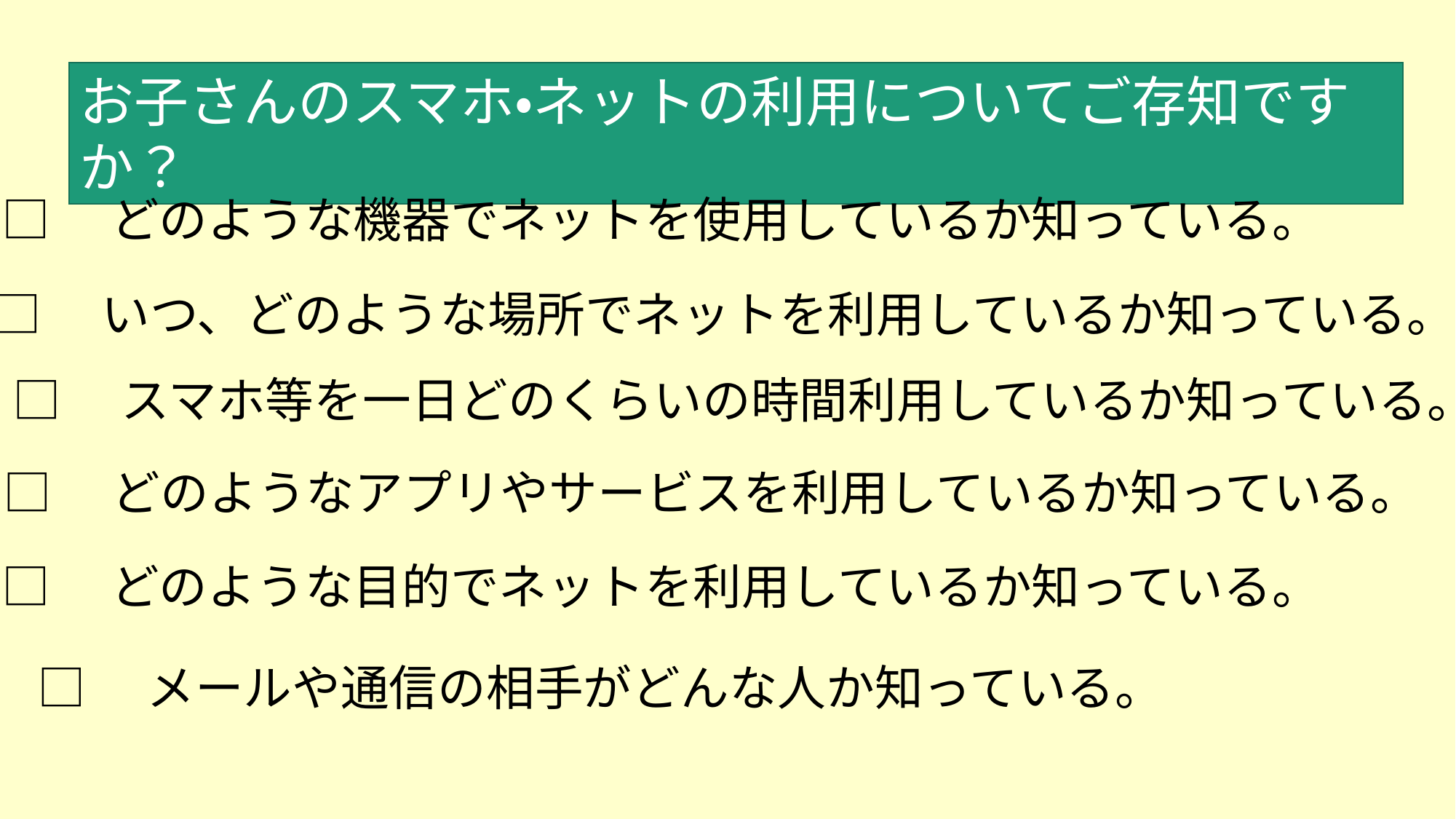

お子さんのスマホ・ネットの利用についてご存知ですか？
□　どのような機器でネットを使用しているか知っている。
□　いつ、どのような場所でネットを利用しているか知っている。
□　スマホ等を一日どのくらいの時間利用しているか知っている。
□　どのようなアプリやサービスを利用しているか知っている。
□　どのような目的でネットを利用しているか知っている。
□　メールや通信の相手がどんな人か知っている。